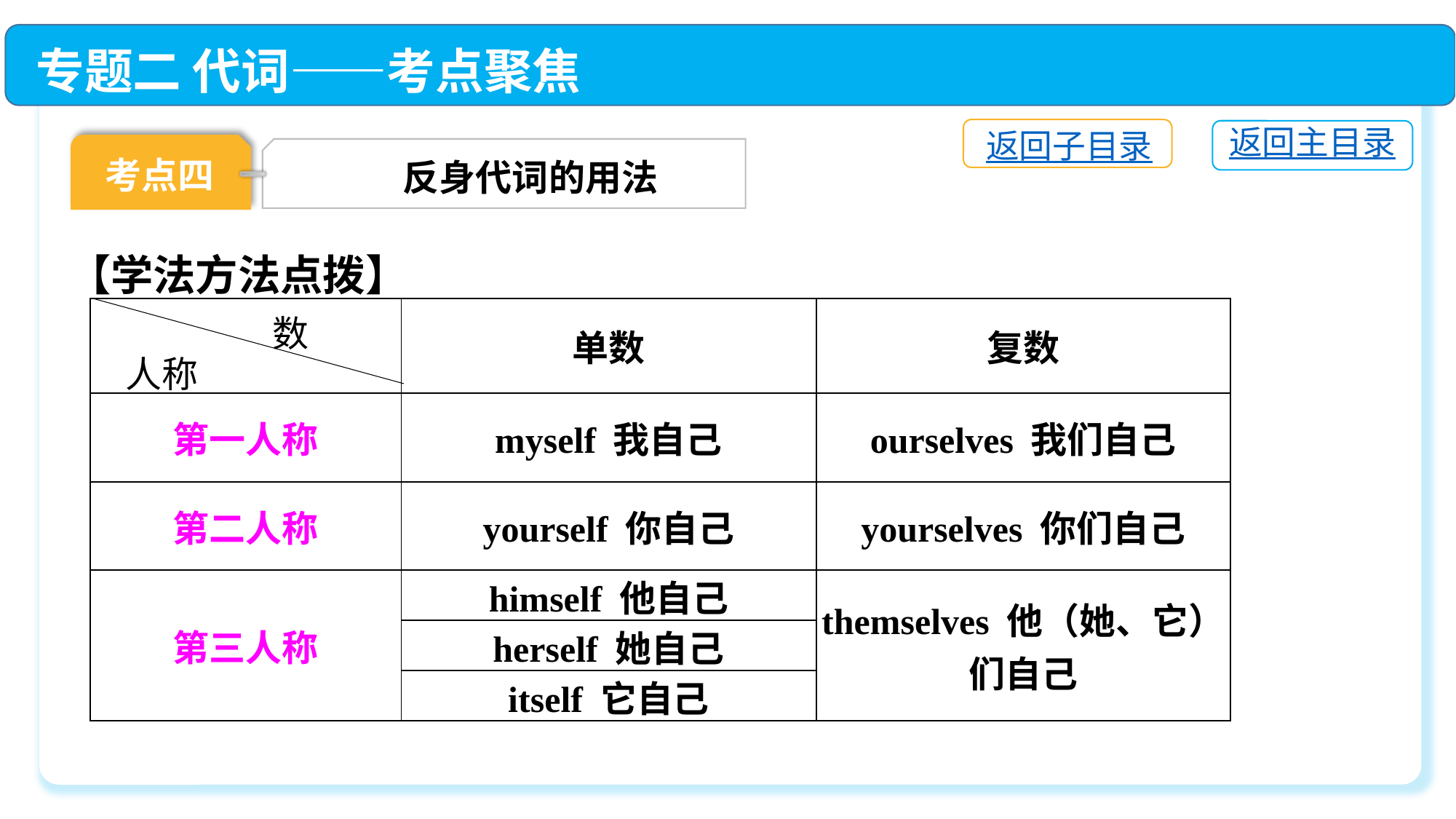

专题二 代词——考点聚焦

返回子目录
返回主目录
考点四
反身代词的用法

【学法方法点拨】

|  | 单数 | 复数 |
| --- | --- | --- |
| 第一人称 | myself 我自己 | ourselves 我们自己 |
| 第二人称 | yourself 你自己 | yourselves 你们自己 |
| 第三人称 | himself 他自己 | themselves 他（她、它）们自己 |
|  | herself 她自己 |  |
|  | itself 它自己 |  |
数
人称